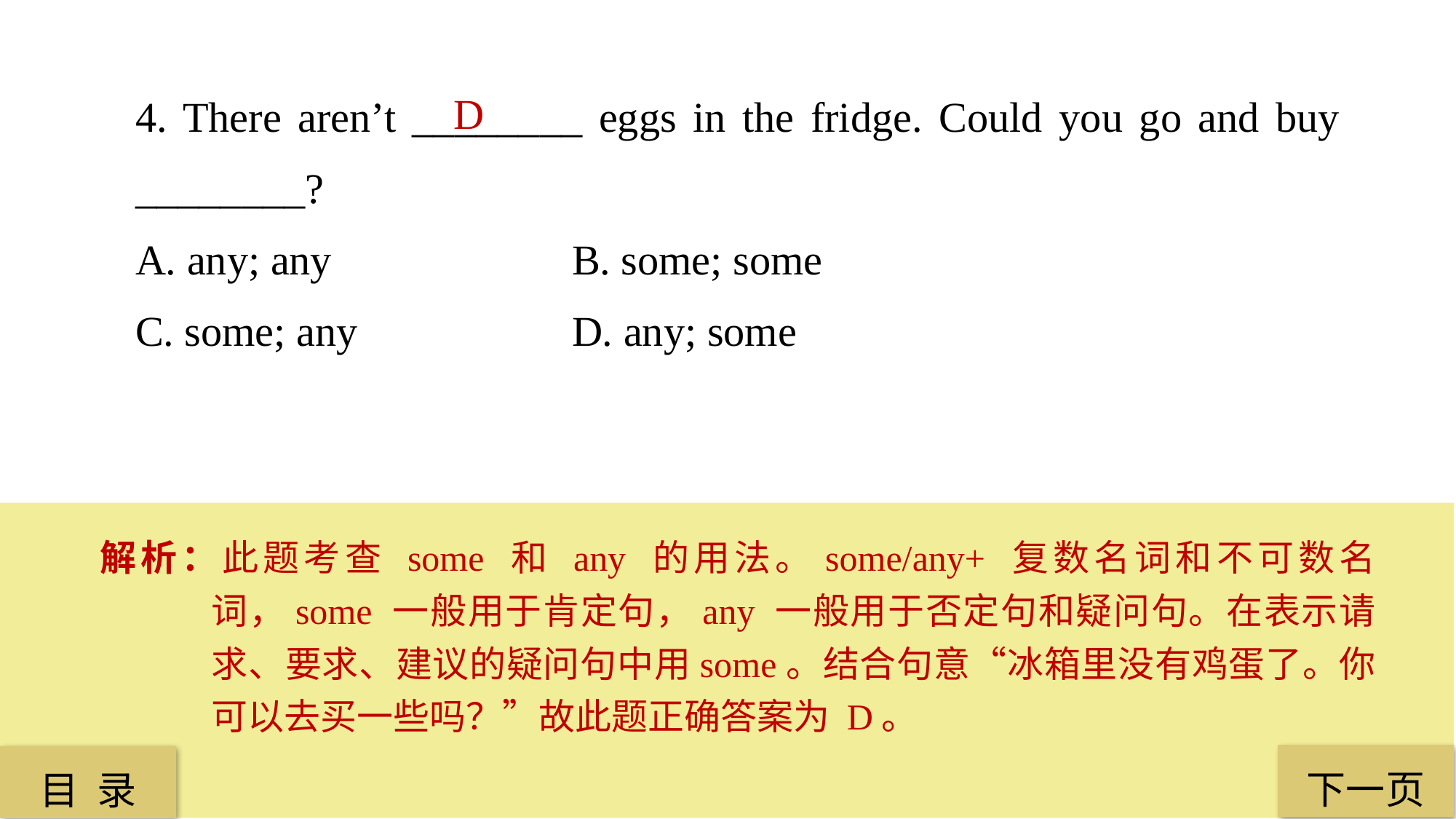

4. There aren’t ________ eggs in the fridge. Could you go and buy ________?
A. any; any 			B. some; some
C. some; any 		D. any; some
D
解析：此题考查 some 和 any 的用法。some/any+ 复数名词和不可数名词，some 一般用于肯定句，any 一般用于否定句和疑问句。在表示请求、要求、建议的疑问句中用some。结合句意“冰箱里没有鸡蛋了。你可以去买一些吗？”故此题正确答案为 D。